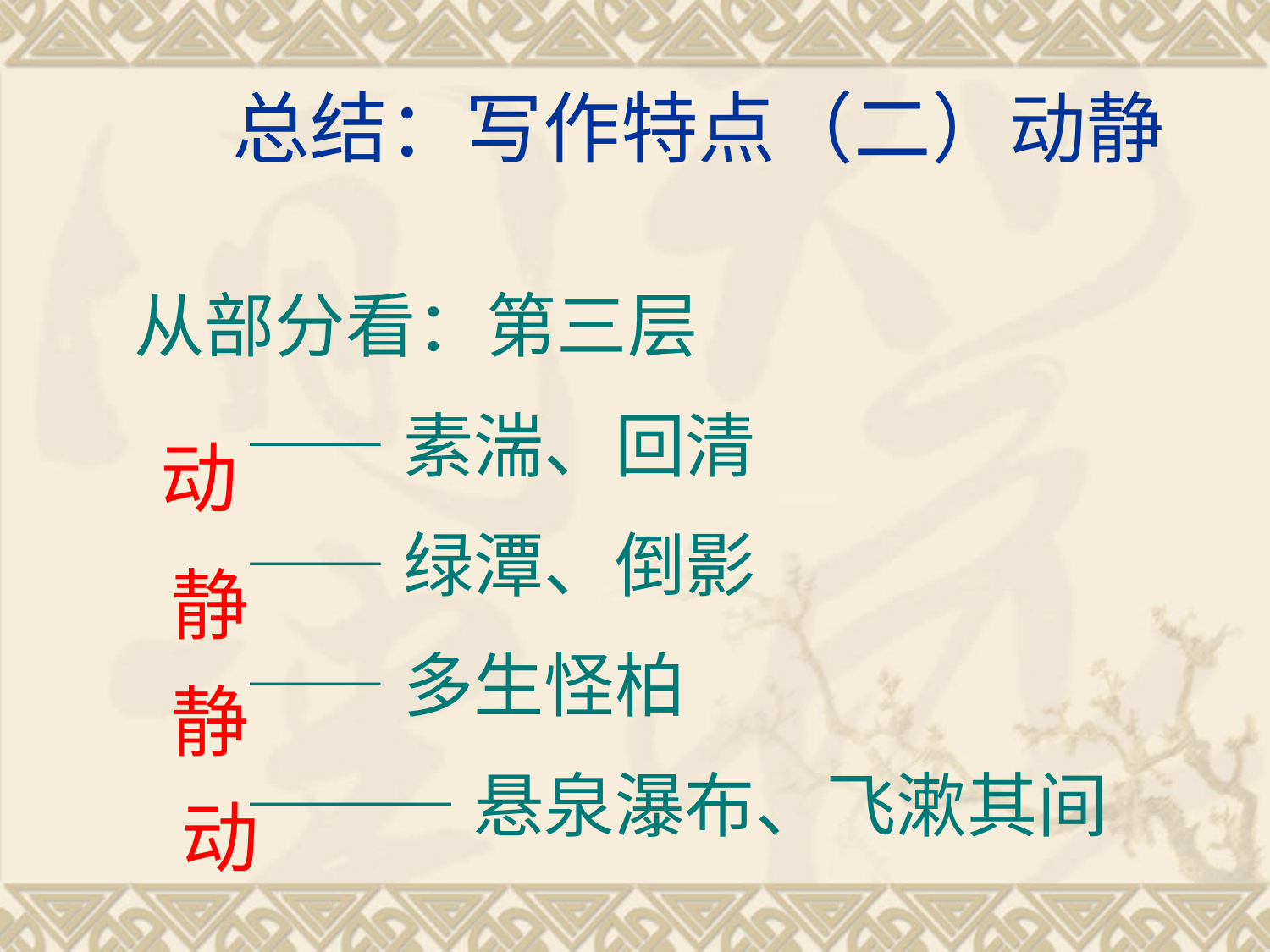

# 总结：写作特点（二）动静
从部分看：第三层
       ——素湍、回清
       ——绿潭、倒影
       ——多生怪柏
       ———悬泉瀑布、飞漱其间
动
静
静
动